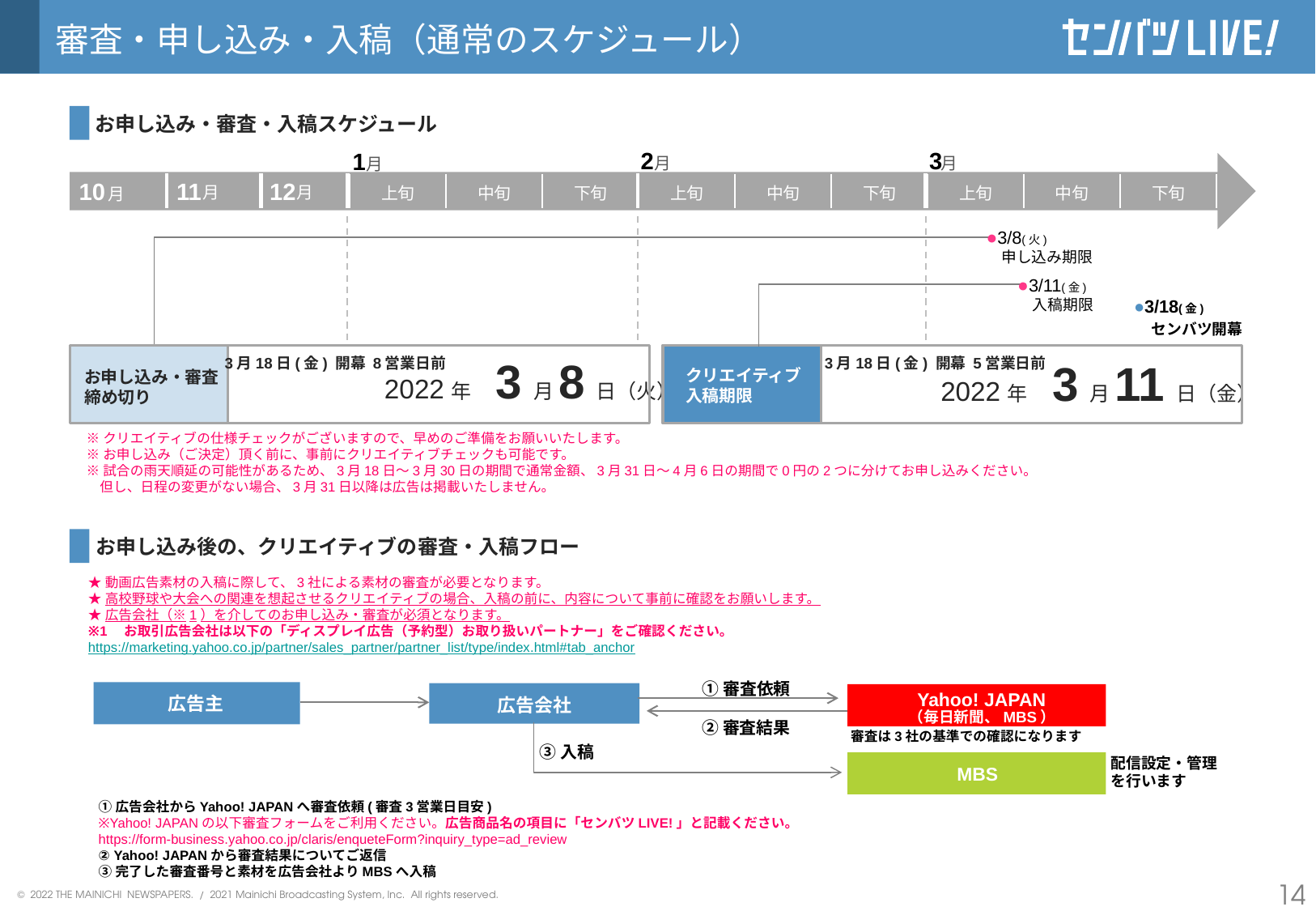

審査・申し込み・入稿（通常のスケジュール）
お申し込み・審査・入稿スケジュール

2
月
3
月
1
月

10
月
11
月
12
月
| 上旬 | 中旬 | 下旬 | 上旬 | 中旬 | 下旬 | 上旬 | 中旬 | 下旬 |
| --- | --- | --- | --- | --- | --- | --- | --- | --- |
●3/8(火)
　申し込み期限

●3/11(金)
　入稿期限

●3/18(金)
　センバツ開幕

3月18日(金) 開幕 8営業日前
3月18日(金) 開幕 5営業日前
クリエイティブ
入稿期限
お申し込み・審査
締め切り
2022年　3月8日（火）
2022年　3月11日（金）
※クリエイティブの仕様チェックがございますので、早めのご準備をお願いいたします。
※お申し込み（ご決定）頂く前に、事前にクリエイティブチェックも可能です。
※試合の雨天順延の可能性があるため、3月18日～3月30日の期間で通常金額、3月31日～4月6日の期間で0円の2つに分けてお申し込みください。
　但し、日程の変更がない場合、3月31日以降は広告は掲載いたしません。

お申し込み後の、クリエイティブの審査・入稿フロー

★動画広告素材の入稿に際して、3社による素材の審査が必要となります。
★高校野球や大会への関連を想起させるクリエイティブの場合、入稿の前に、内容について事前に確認をお願いします。
★広告会社（※1）を介してのお申し込み・審査が必須となります。
※1　お取引広告会社は以下の「ディスプレイ広告（予約型）お取り扱いパートナー」をご確認ください。
https://marketing.yahoo.co.jp/partner/sales_partner/partner_list/type/index.html#tab_anchor

①審査依頼
Yahoo! JAPAN

広告主
広告会社
（毎日新聞、MBS）
②審査結果
審査は3社の基準での確認になります

③入稿
配信設定・管理
を行います

MBS
①広告会社からYahoo! JAPANへ審査依頼(審査3営業日目安)
※Yahoo! JAPANの以下審査フォームをご利用ください。広告商品名の項目に「センバツLIVE!」と記載ください。
https://form-business.yahoo.co.jp/claris/enqueteForm?inquiry_type=ad_review
② Yahoo! JAPANから審査結果についてご返信
③完了した審査番号と素材を広告会社よりMBSへ入稿